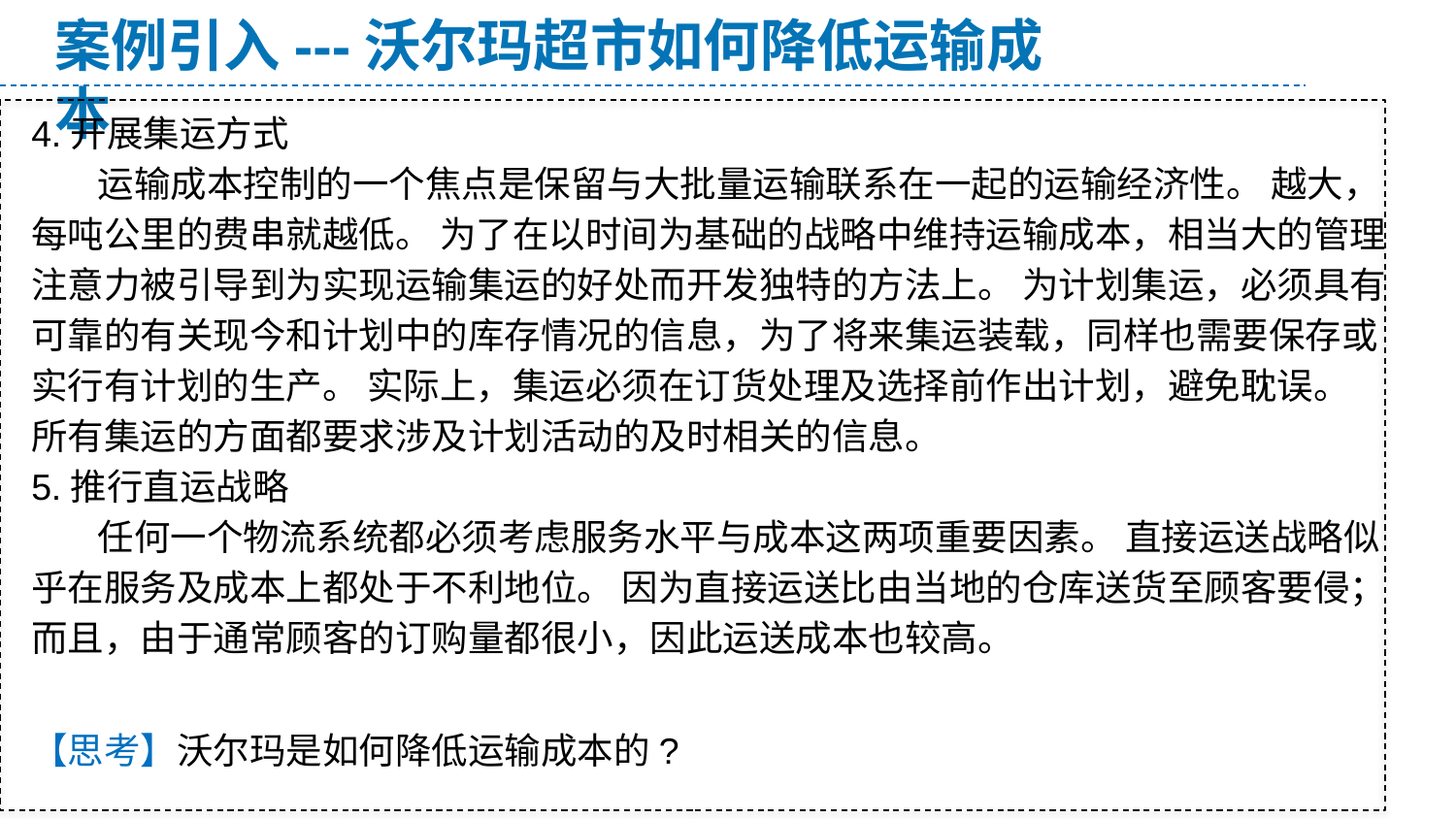

案例引入---沃尔玛超市如何降低运输成本
4.开展集运方式
       运输成本控制的一个焦点是保留与大批量运输联系在一起的运输经济性。 越大，每吨公里的费串就越低。 为了在以时间为基础的战略中维持运输成本，相当大的管理注意力被引导到为实现运输集运的好处而开发独特的方法上。 为计划集运，必须具有可靠的有关现今和计划中的库存情况的信息，为了将来集运装载，同样也需要保存或实行有计划的生产。 实际上，集运必须在订货处理及选择前作出计划，避免耽误。 所有集运的方面都要求涉及计划活动的及时相关的信息。
5.推行直运战略
       任何一个物流系统都必须考虑服务水平与成本这两项重要因素。 直接运送战略似乎在服务及成本上都处于不利地位。 因为直接运送比由当地的仓库送货至顾客要侵；而且，由于通常顾客的订购量都很小，因此运送成本也较高。

【思考】沃尔玛是如何降低运输成本的?